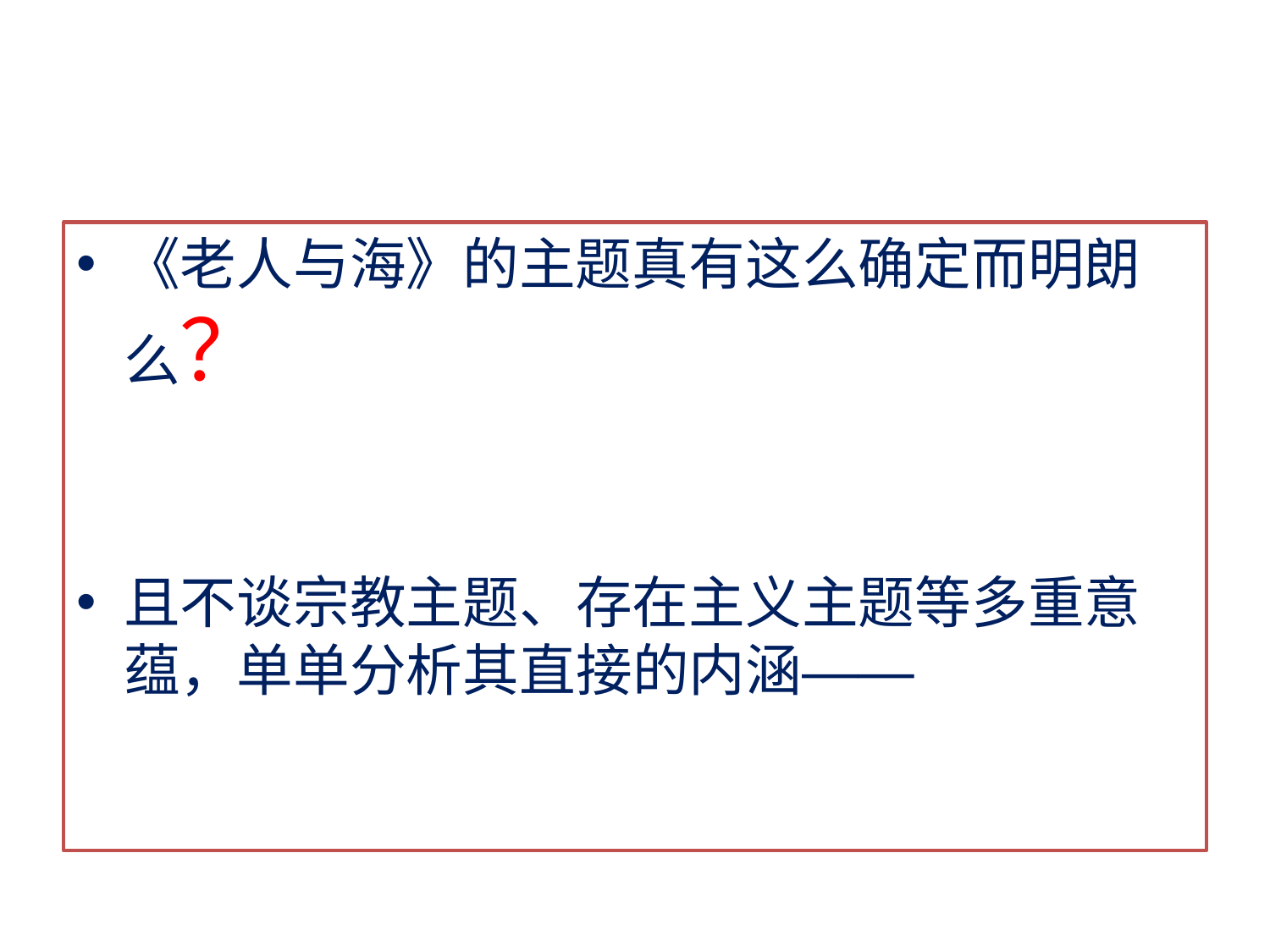

#
《老人与海》的主题真有这么确定而明朗么？

且不谈宗教主题、存在主义主题等多重意蕴，单单分析其直接的内涵——